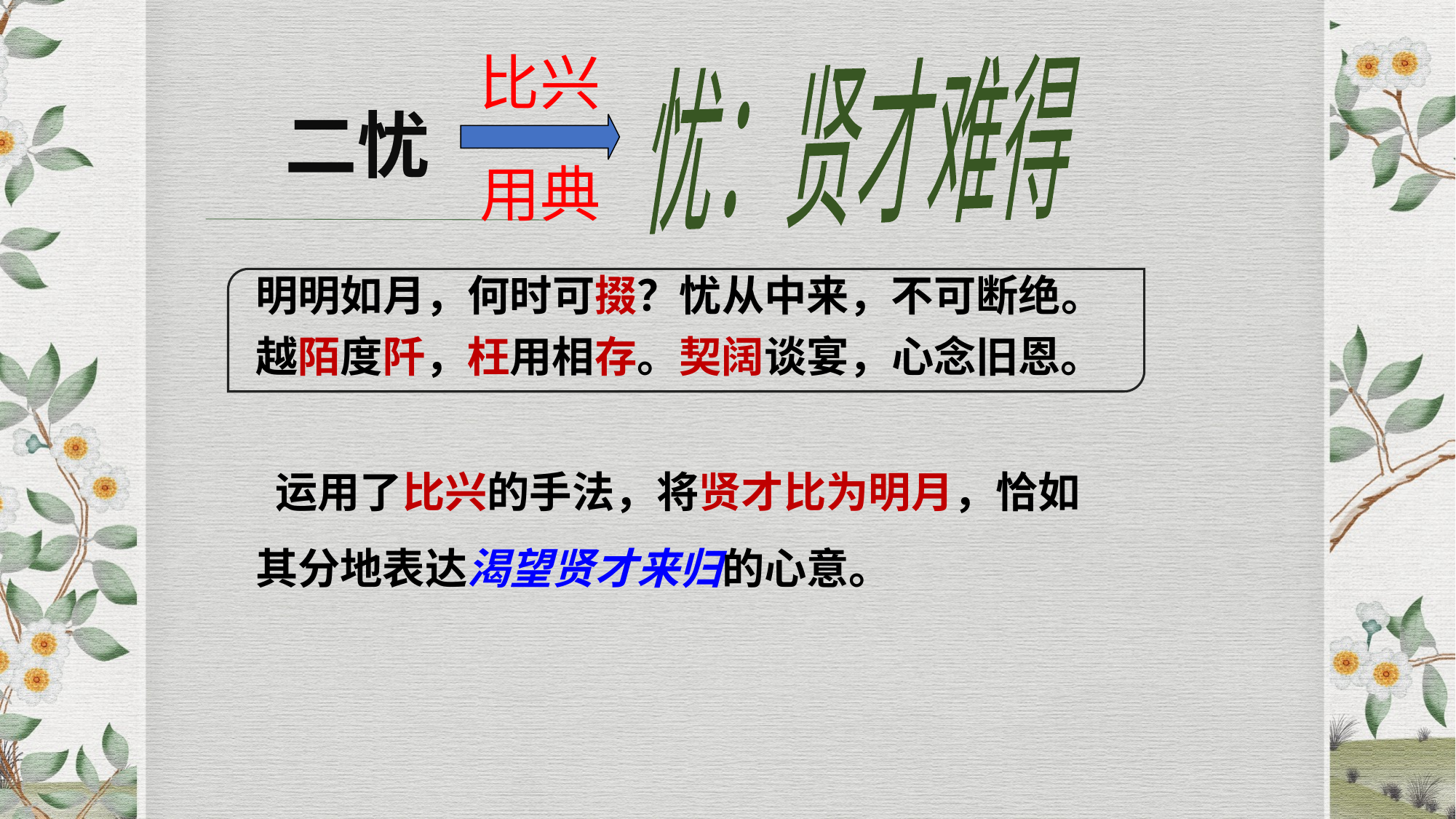

忧：贤才难得
比兴

二忧
用典

明明如月，何时可掇？忧从中来，不可断绝。
越陌度阡，枉用相存。契阔谈宴，心念旧恩。
 运用了比兴的手法，将贤才比为明月，恰如其分地表达渴望贤才来归的心意。